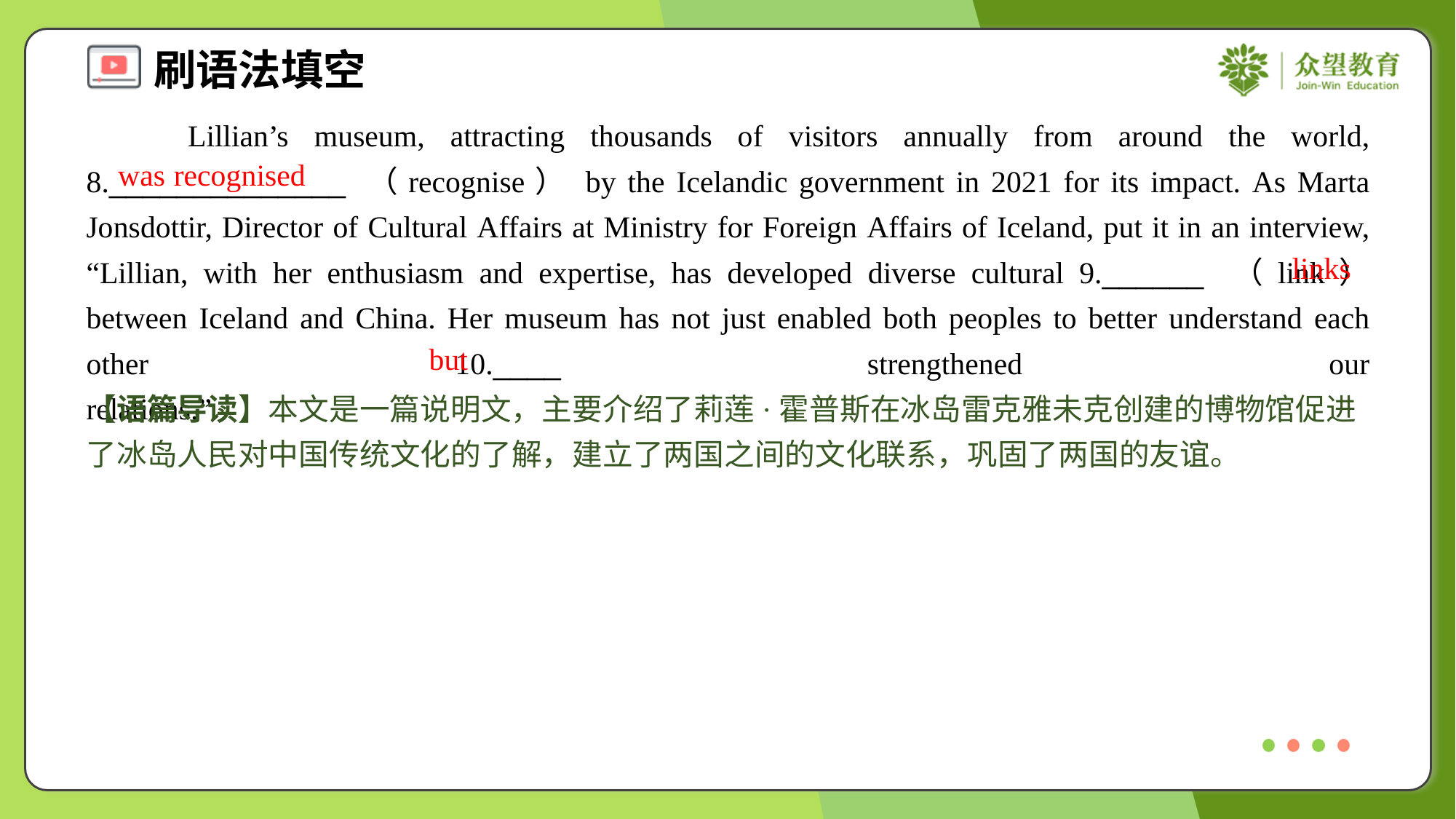

Lillian’s museum, attracting thousands of visitors annually from around the world, 8.______________ （recognise） by the Icelandic government in 2021 for its impact. As Marta Jonsdottir, Director of Cultural Affairs at Ministry for Foreign Affairs of Iceland, put it in an interview, “Lillian, with her enthusiasm and expertise, has developed diverse cultural 9.______ （link） between Iceland and China. Her museum has not just enabled both peoples to better understand each other 10.____ strengthened our relations.”#3
was recognised
links
but
【语篇导读】本文是一篇说明文，主要介绍了莉莲·霍普斯在冰岛雷克雅未克创建的博物馆促进了冰岛人民对中国传统文化的了解，建立了两国之间的文化联系，巩固了两国的友谊。